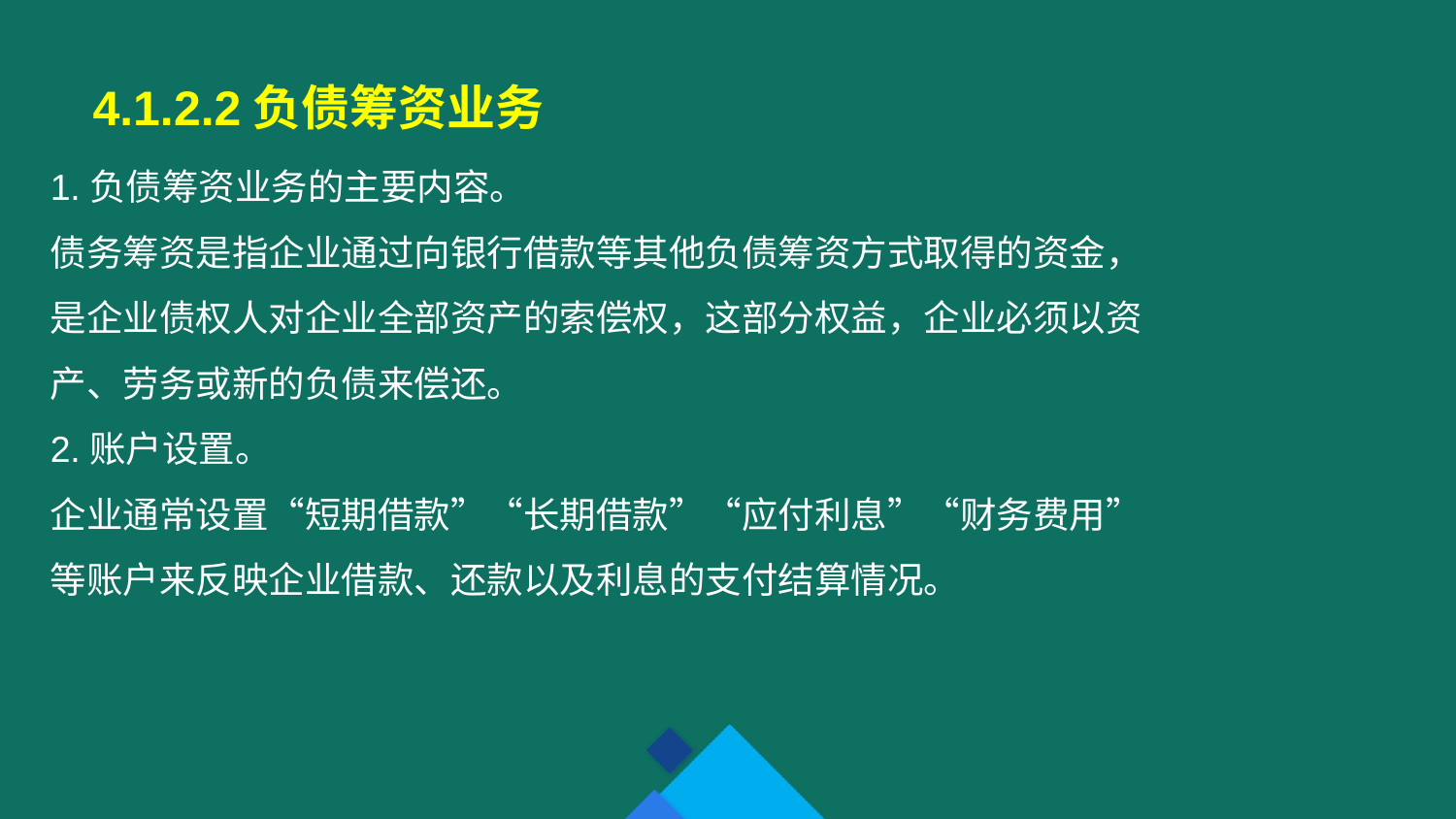

4.1.2.2负债筹资业务

1.负债筹资业务的主要内容。
债务筹资是指企业通过向银行借款等其他负债筹资方式取得的资金，是企业债权人对企业全部资产的索偿权，这部分权益，企业必须以资产、劳务或新的负债来偿还。
2.账户设置。
企业通常设置“短期借款”“长期借款”“应付利息”“财务费用”等账户来反映企业借款、还款以及利息的支付结算情况。